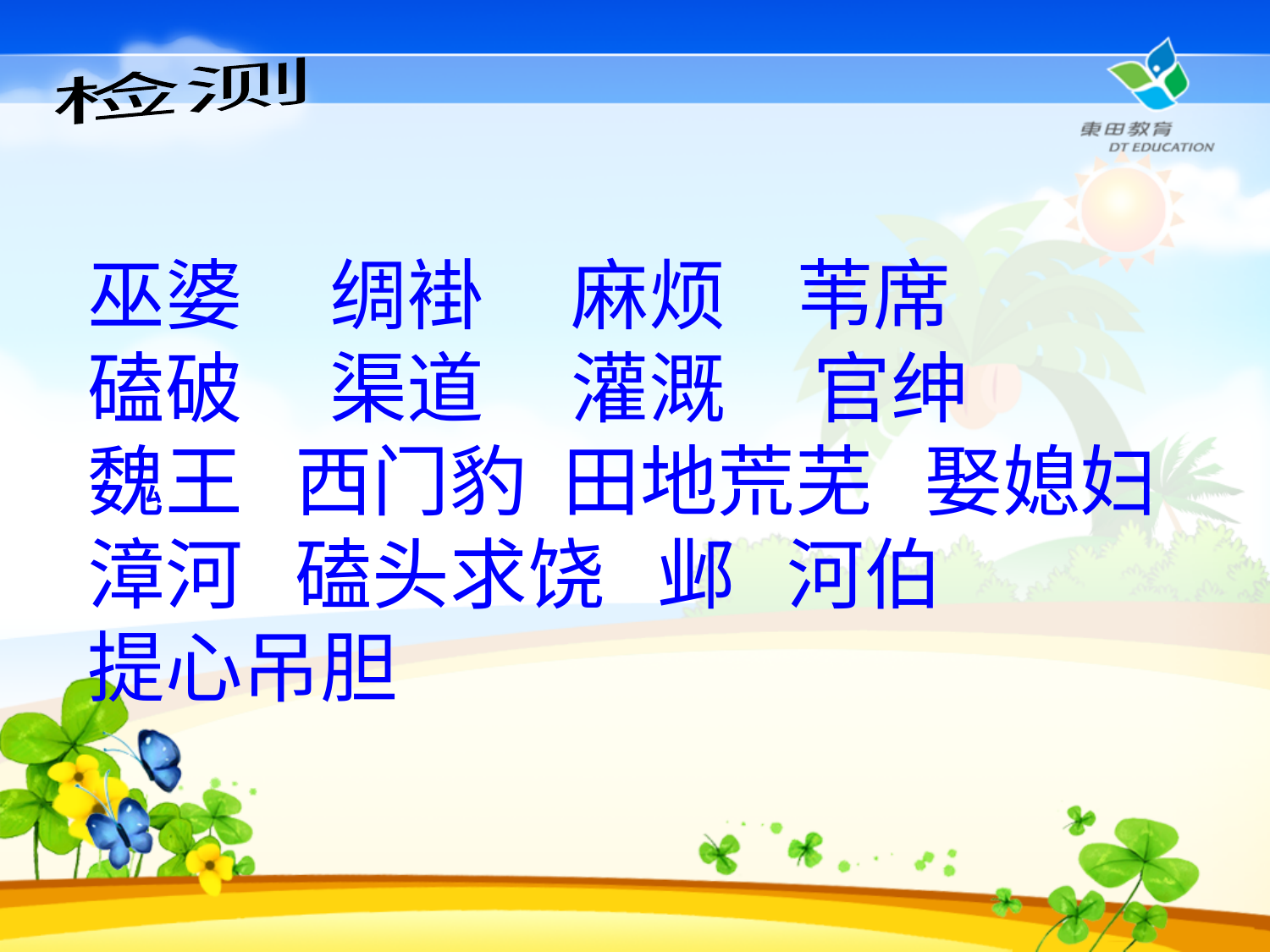

检测
# 巫婆     绸褂     麻烦    苇席 磕破     渠道     灌溉     官绅 魏王   西门豹  田地荒芜   娶媳妇 漳河   磕头求饶   邺   河伯 提心吊胆